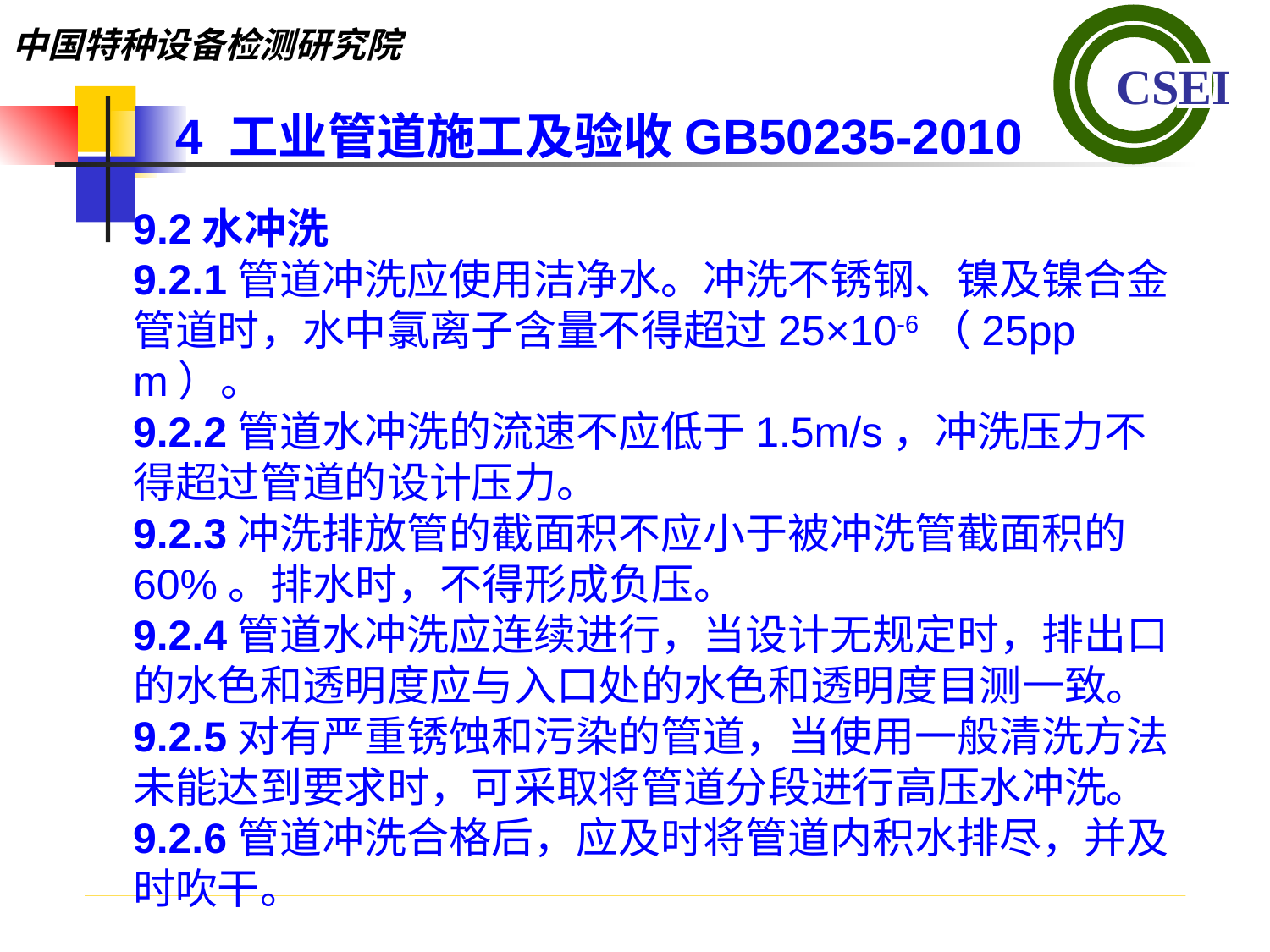

4 工业管道施工及验收GB50235-2010
9.2水冲洗9.2.1管道冲洗应使用洁净水。冲洗不锈钢、镍及镍合金管道时，水中氯离子含量不得超过25×10-6（25ppm）。
9.2.2管道水冲洗的流速不应低于1.5m/s，冲洗压力不得超过管道的设计压力。
9.2.3冲洗排放管的截面积不应小于被冲洗管截面积的60%。排水时，不得形成负压。
9.2.4管道水冲洗应连续进行，当设计无规定时，排出口的水色和透明度应与入口处的水色和透明度目测一致。
9.2.5对有严重锈蚀和污染的管道，当使用一般清洗方法未能达到要求时，可采取将管道分段进行高压水冲洗。
9.2.6管道冲洗合格后，应及时将管道内积水排尽，并及时吹干。